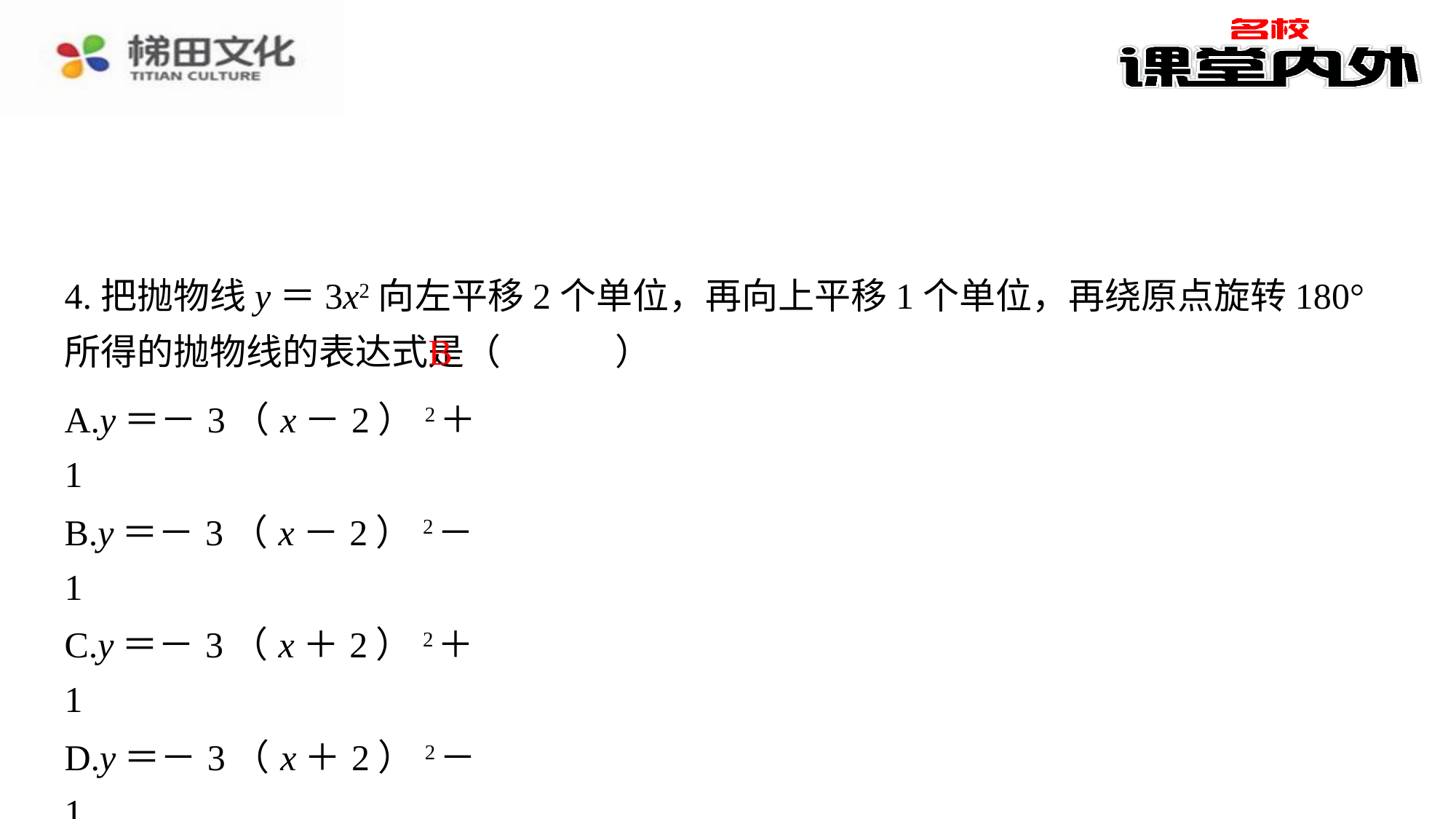

4.把抛物线y＝3x2向左平移2个单位，再向上平移1个单位，再绕原点旋转180°所得的抛物线的表达式是（　B　）
B
| A.y＝－3（x－2）2＋1 |
| --- |
| B.y＝－3（x－2）2－1 |
| C.y＝－3（x＋2）2＋1 |
| D.y＝－3（x＋2）2－1 |